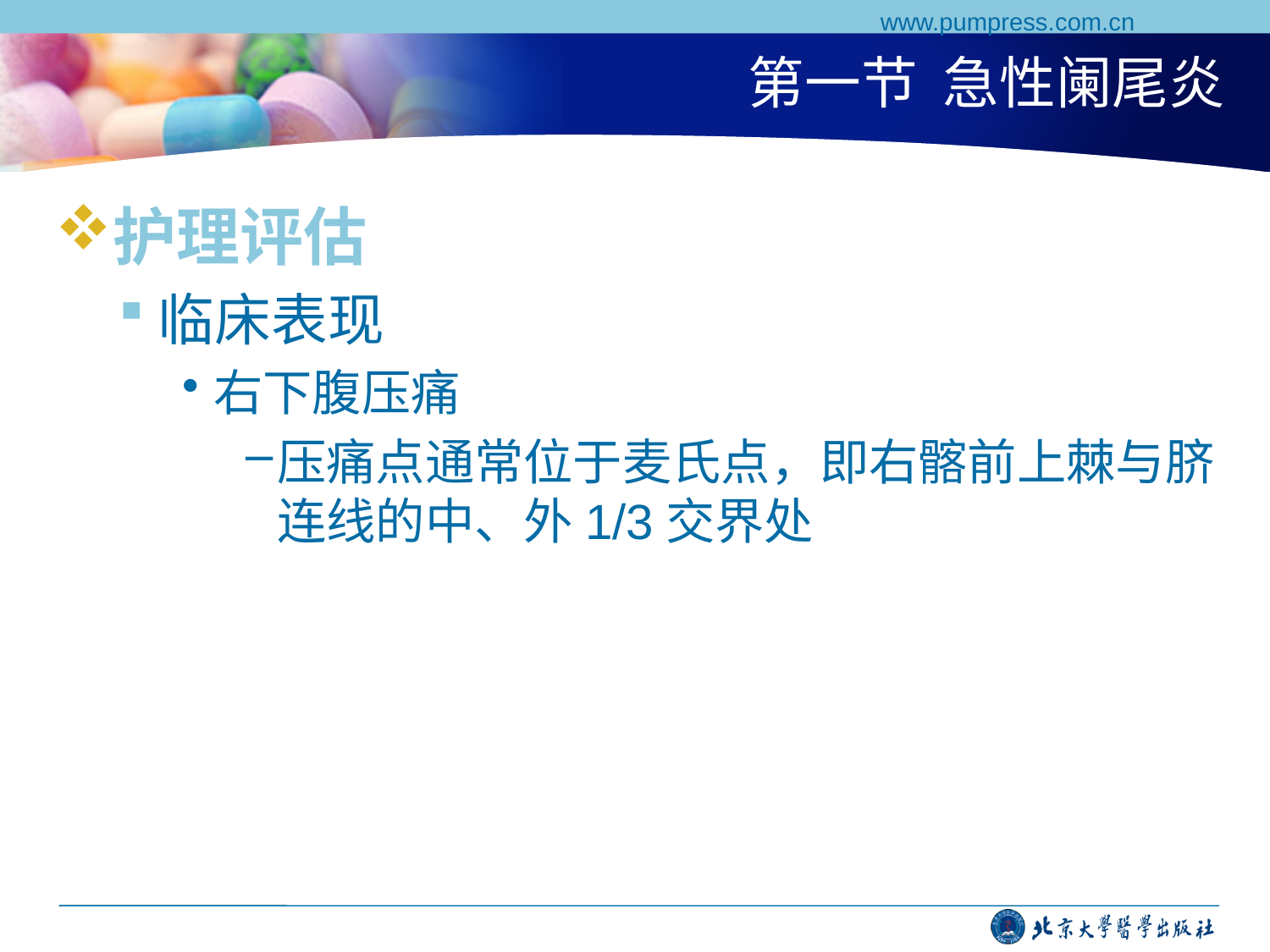

www.pumpress.com.cn
# 第一节  急性阑尾炎
护理评估
临床表现
右下腹压痛
压痛点通常位于麦氏点，即右髂前上棘与脐连线的中、外1/3交界处